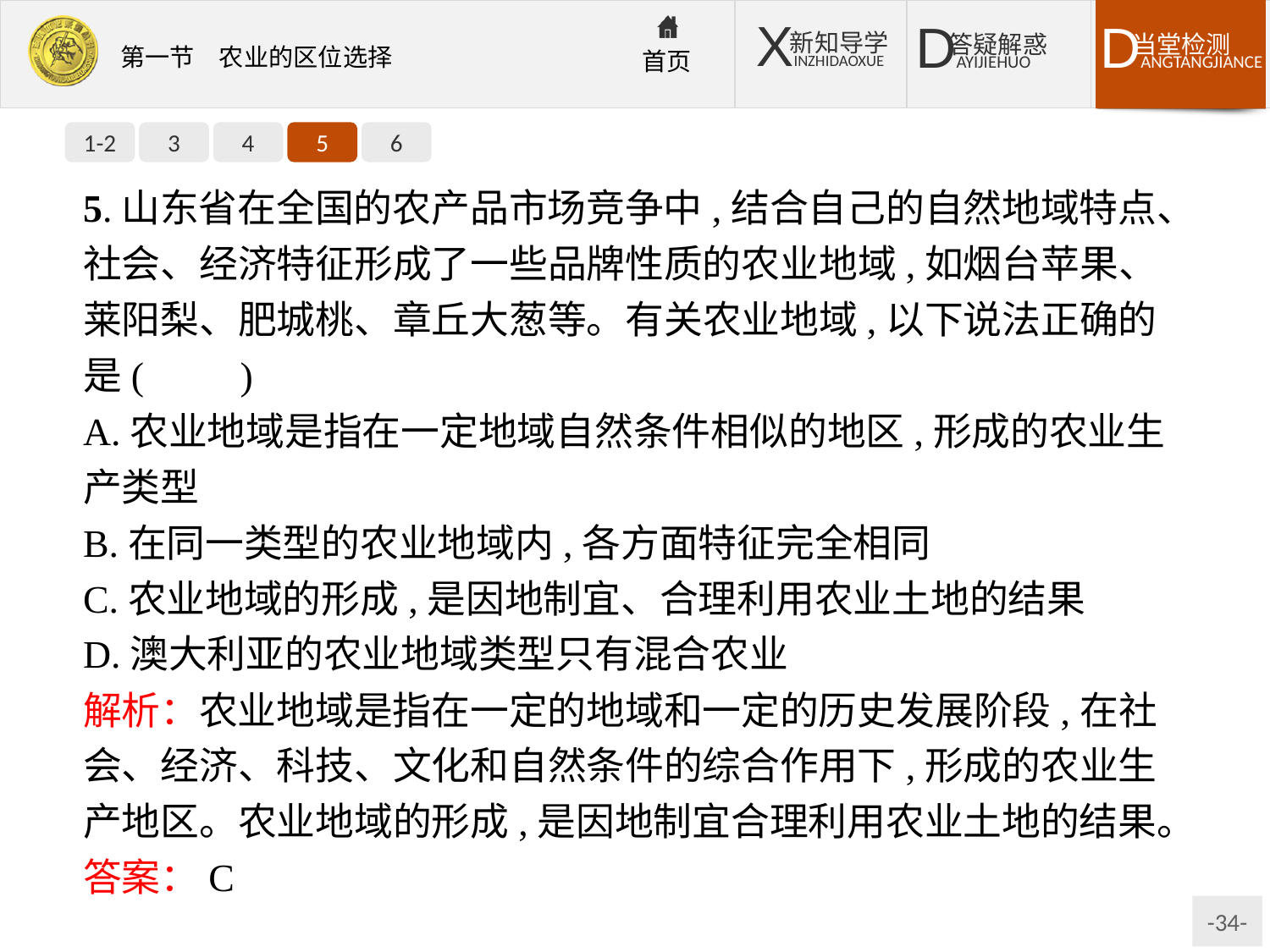

1-2
3
4
5
6
5.山东省在全国的农产品市场竞争中,结合自己的自然地域特点、社会、经济特征形成了一些品牌性质的农业地域,如烟台苹果、莱阳梨、肥城桃、章丘大葱等。有关农业地域,以下说法正确的是(　　)
A.农业地域是指在一定地域自然条件相似的地区,形成的农业生产类型
B.在同一类型的农业地域内,各方面特征完全相同
C.农业地域的形成,是因地制宜、合理利用农业土地的结果
D.澳大利亚的农业地域类型只有混合农业
解析：农业地域是指在一定的地域和一定的历史发展阶段,在社会、经济、科技、文化和自然条件的综合作用下,形成的农业生产地区。农业地域的形成,是因地制宜合理利用农业土地的结果。
答案：C